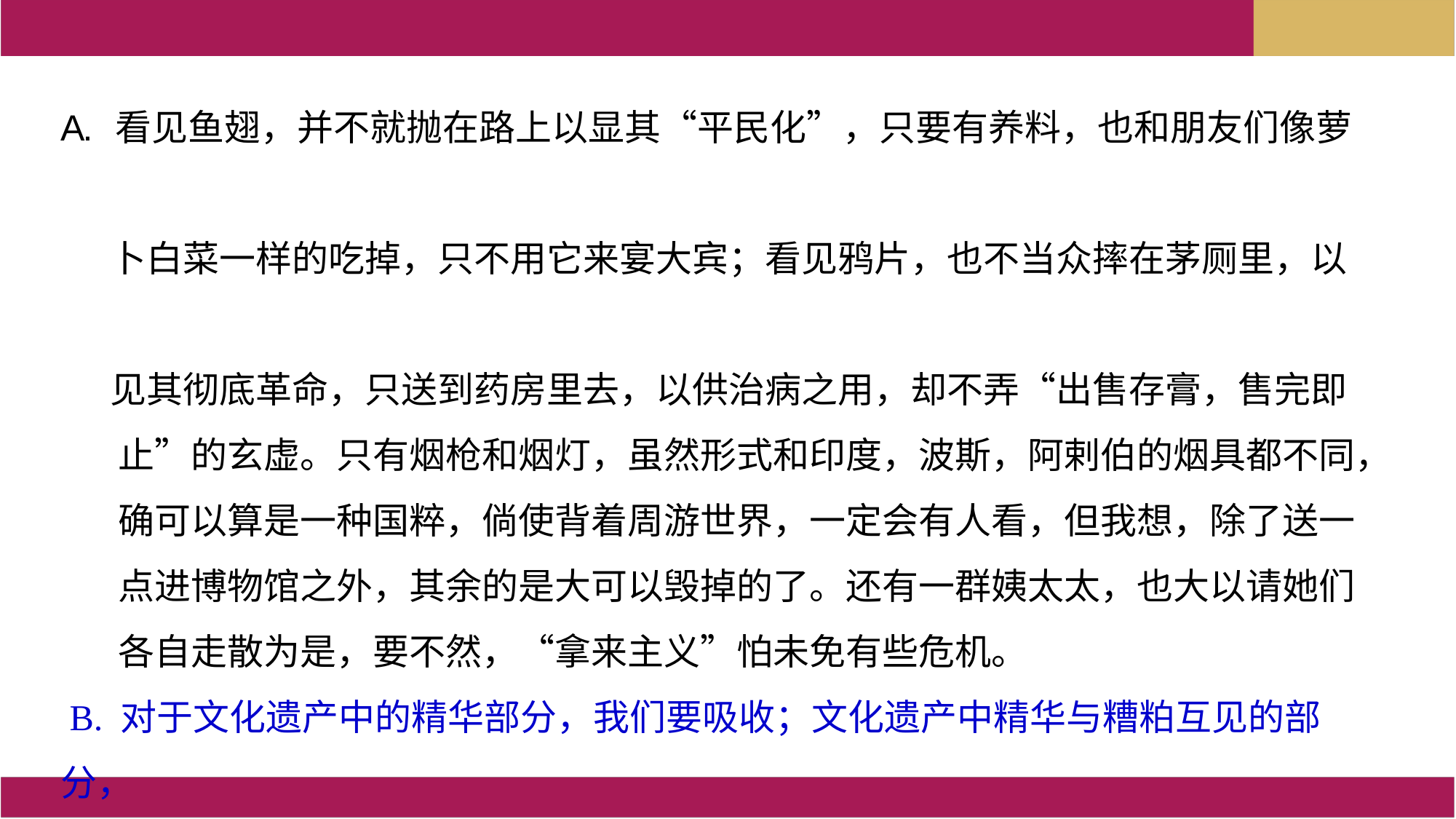

看见鱼翅，并不就抛在路上以显其“平民化”，只要有养料，也和朋友们像萝
     卜白菜一样的吃掉，只不用它来宴大宾；看见鸦片，也不当众摔在茅厕里，以
     见其彻底革命，只送到药房里去，以供治病之用，却不弄“出售存膏，售完即
      止”的玄虚。只有烟枪和烟灯，虽然形式和印度，波斯，阿剌伯的烟具都不同，
      确可以算是一种国粹，倘使背着周游世界，一定会有人看，但我想，除了送一
      点进博物馆之外，其余的是大可以毁掉的了。还有一群姨太太，也大以请她们
      各自走散为是，要不然，“拿来主义”怕未免有些危机。
 B. 对于文化遗产中的精华部分，我们要吸收；文化遗产中精华与糟粕互见的部分，
      我们要批判地吸收；文化遗产中的旧形式，我们要存放一点，其余毁坏；只供
      剥削阶级欣赏享用的腐朽的东西，是纯粹的糟粕，要彻底抛弃。